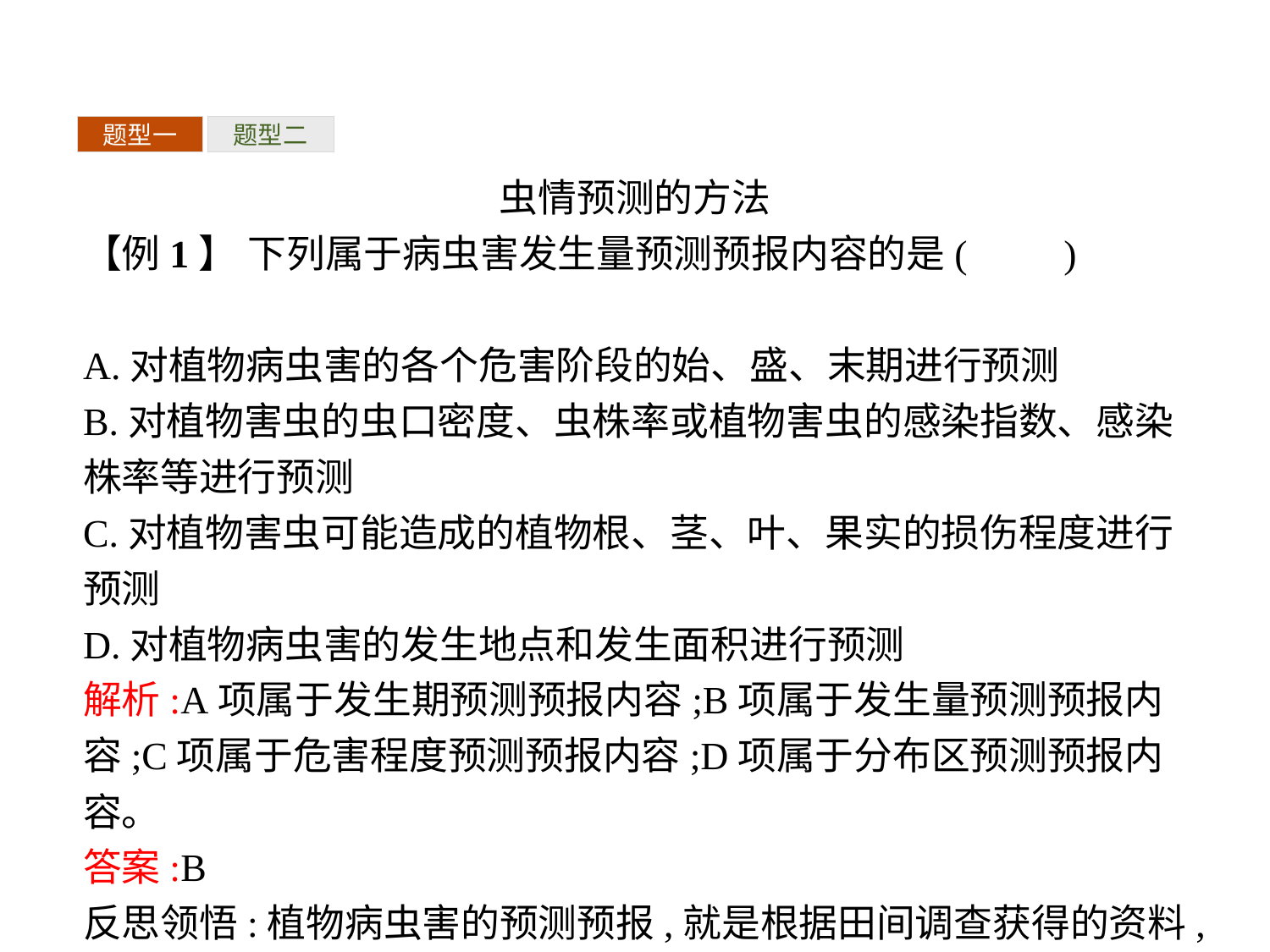

题型一
题型二
虫情预测的方法
【例1】 下列属于病虫害发生量预测预报内容的是(　　)
A.对植物病虫害的各个危害阶段的始、盛、末期进行预测
B.对植物害虫的虫口密度、虫株率或植物害虫的感染指数、感染株率等进行预测
C.对植物害虫可能造成的植物根、茎、叶、果实的损伤程度进行预测
D.对植物病虫害的发生地点和发生面积进行预测
解析:A项属于发生期预测预报内容;B项属于发生量预测预报内容;C项属于危害程度预测预报内容;D项属于分布区预测预报内容。
答案:B
反思领悟:植物病虫害的预测预报,就是根据田间调查获得的资料,结合当地农田生态条件、天气形势等,对病虫害的发生期、分布区、危害程度等做出推测。